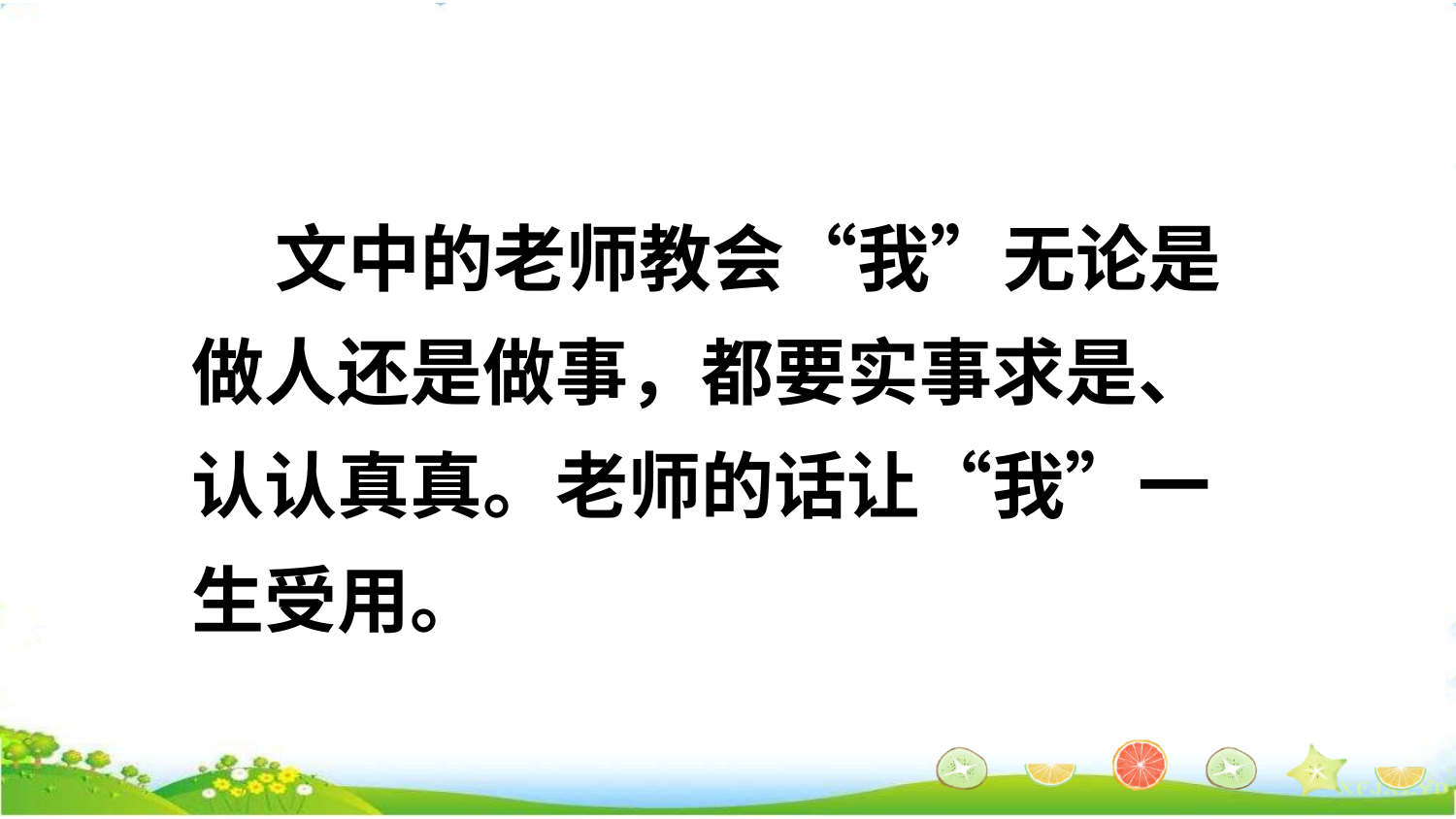

文中的老师教会“我”无论是做人还是做事，都要实事求是、认认真真。老师的话让“我”一生受用。